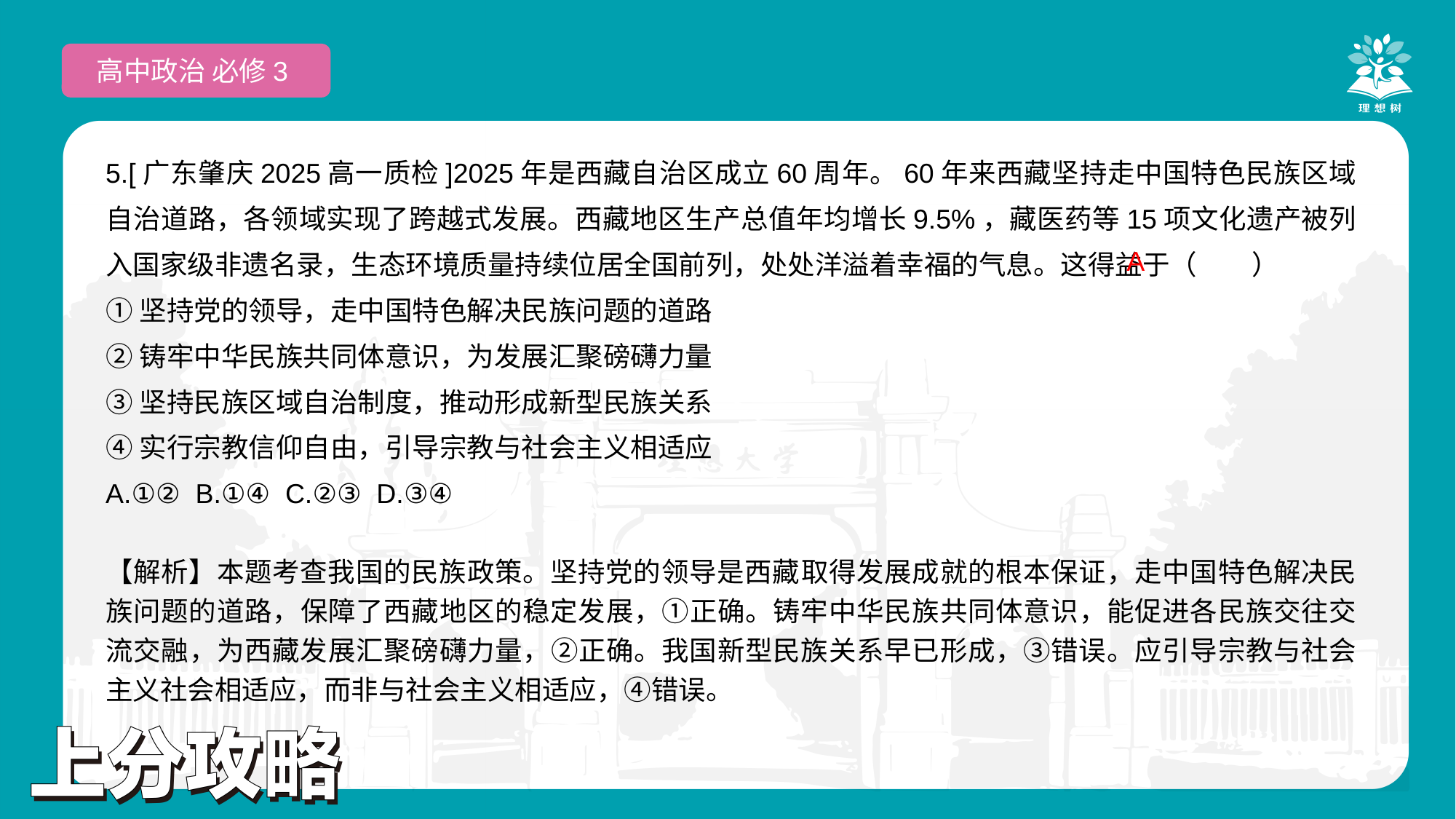

高中政治 必修3
5.[广东肇庆2025高一质检]2025年是西藏自治区成立60周年。60年来西藏坚持走中国特色民族区域自治道路，各领域实现了跨越式发展。西藏地区生产总值年均增长9.5%，藏医药等15项文化遗产被列入国家级非遗名录，生态环境质量持续位居全国前列，处处洋溢着幸福的气息。这得益于（　　）
①坚持党的领导，走中国特色解决民族问题的道路
②铸牢中华民族共同体意识，为发展汇聚磅礴力量
③坚持民族区域自治制度，推动形成新型民族关系
④实行宗教信仰自由，引导宗教与社会主义相适应
A.①②  B.①④  C.②③  D.③④
 A
【解析】本题考查我国的民族政策。坚持党的领导是西藏取得发展成就的根本保证，走中国特色解决民族问题的道路，保障了西藏地区的稳定发展，①正确。铸牢中华民族共同体意识，能促进各民族交往交流交融，为西藏发展汇聚磅礴力量，②正确。我国新型民族关系早已形成，③错误。应引导宗教与社会主义社会相适应，而非与社会主义相适应，④错误。